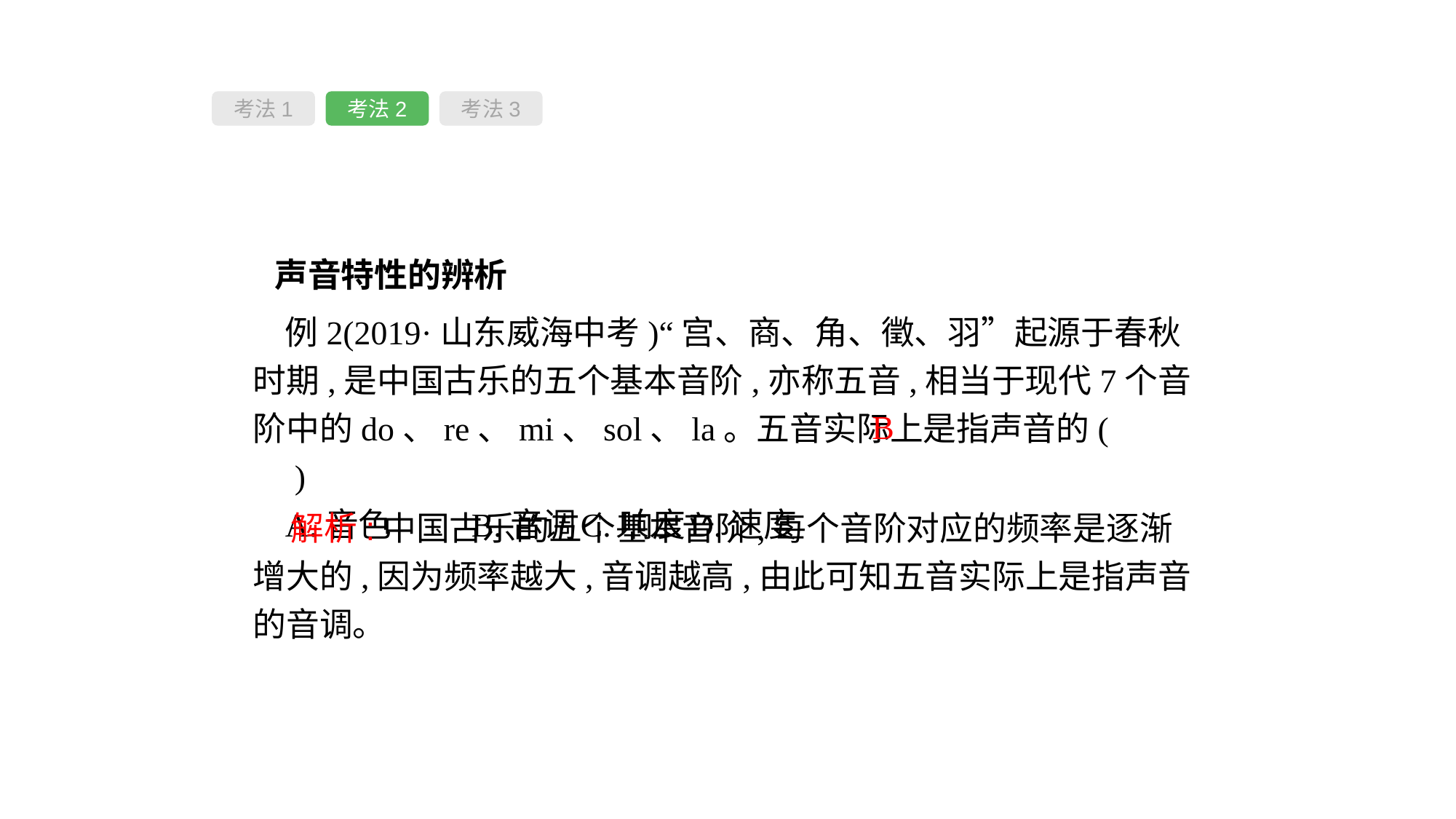

考法1
考法2
考法3
声音特性的辨析
例2(2019·山东威海中考)“宫、商、角、徵、羽”起源于春秋时期,是中国古乐的五个基本音阶,亦称五音,相当于现代7个音阶中的do、re、mi、sol、la。五音实际上是指声音的(　　)
A.音色	B.音调	C.响度	D.速度
B
    解析:中国古乐的五个基本音阶,每个音阶对应的频率是逐渐增大的,因为频率越大,音调越高,由此可知五音实际上是指声音的音调。